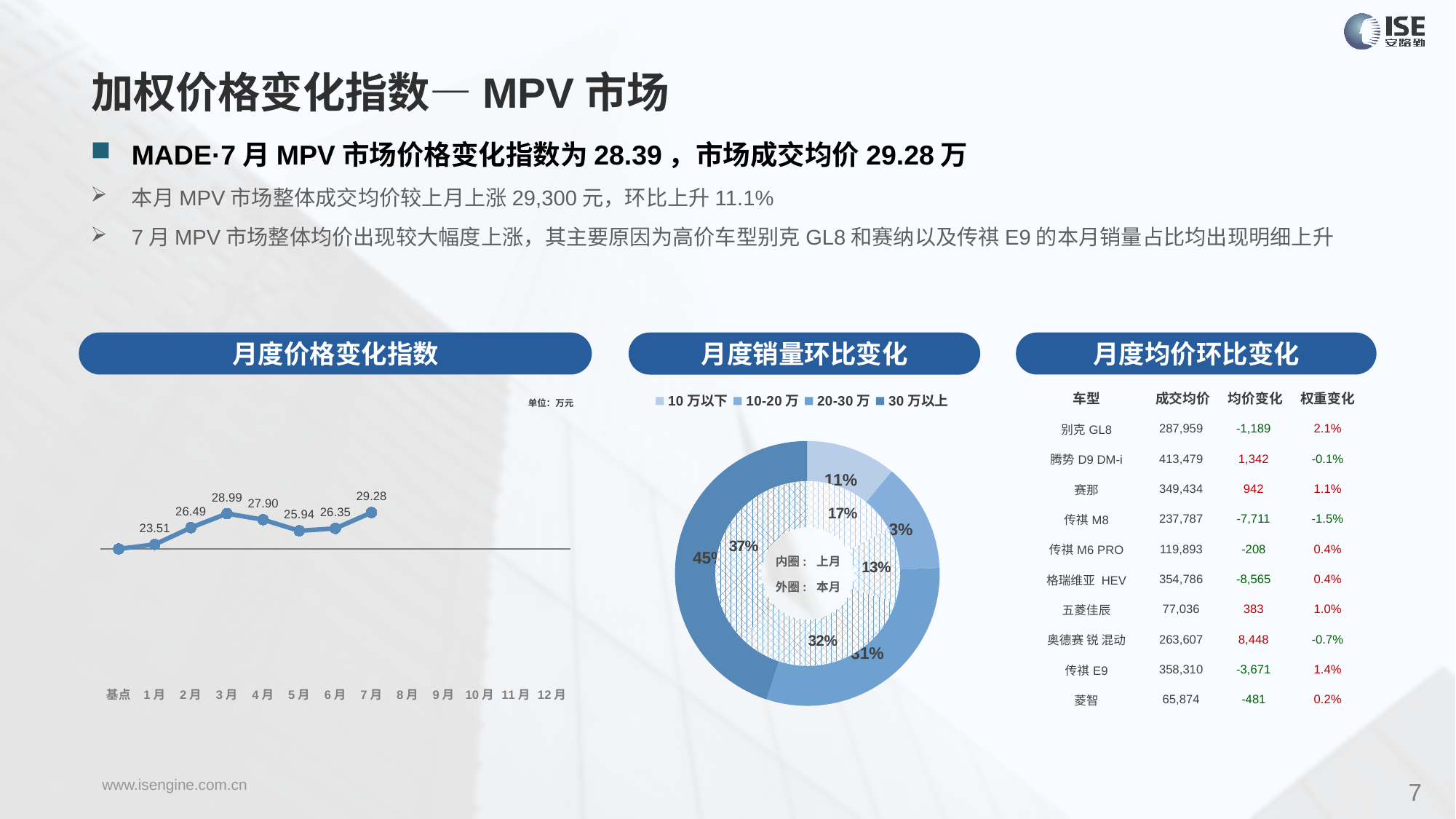

加权价格变化指数—MPV市场
MADE·7月MPV市场价格变化指数为28.39，市场成交均价29.28万
本月MPV市场整体成交均价较上月上涨29,300元，环比上升11.1%
7月MPV市场整体均价出现较大幅度上涨，其主要原因为高价车型别克GL8和赛纳以及传祺E9的本月销量占比均出现明细上升
月度价格变化指数

月度均价环比变化

月度销量环比变化

| 车型 | 成交均价 | 均价变化 | 权重变化 |
| --- | --- | --- | --- |
| 别克GL8 | 287,959 | -1,189 | 2.1% |
| 腾势D9 DM-i | 413,479 | 1,342 | -0.1% |
| 赛那 | 349,434 | 942 | 1.1% |
| 传祺M8 | 237,787 | -7,711 | -1.5% |
| 传祺M6 PRO | 119,893 | -208 | 0.4% |
| 格瑞维亚 HEV | 354,786 | -8,565 | 0.4% |
| 五菱佳辰 | 77,036 | 383 | 1.0% |
| 奥德赛 锐 混动 | 263,607 | 8,448 | -0.7% |
| 传祺E9 | 358,310 | -3,671 | 1.4% |
| 菱智 | 65,874 | -481 | 0.2% |

### Chart

| Category | Y2022 |
|---|---|
| 基点 | 0.0 |
| 1月 | 3.5 |
| 2月 | 16.61 |
| 3月 | 27.59 |
| 4月 | 22.84 |
| 5月 | 14.18 |
| 6月 | 16.01 |
| 7月 | 28.39 |
| 8月 | None |
| 9月 | None |
| 10月 | None |
| 11月 | None |
| 12月 | None |

### Chart

| Category | 销量 |
|---|---|
| 10万以下 | 8462.0 |
| 10-20万 | 10248.0 |
| 20-30万 | 23572.0 |
| 30万以上 | 34602.0 |
单位：万元

### Chart

| Category | 销量 |
|---|---|
| 10万以下 | 14401.0 |
| 10-20万 | 11305.0 |
| 20-30万 | 27642.0 |
| 30万以上 | 31731.0 |
内圈:  上月
外圈:  本月
7